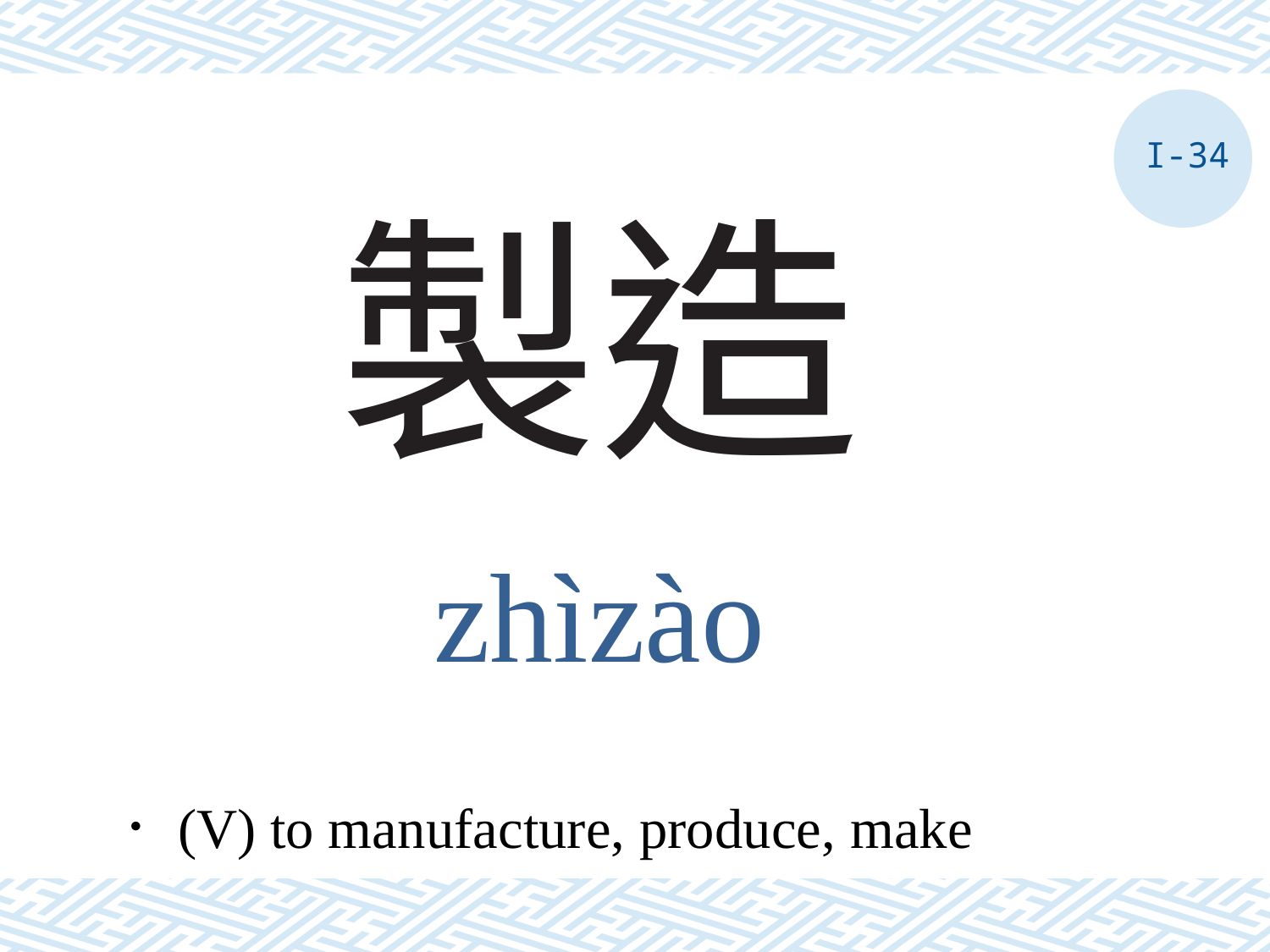

I-34

# 製造
zhìzào
．(V) to manufacture, produce, make